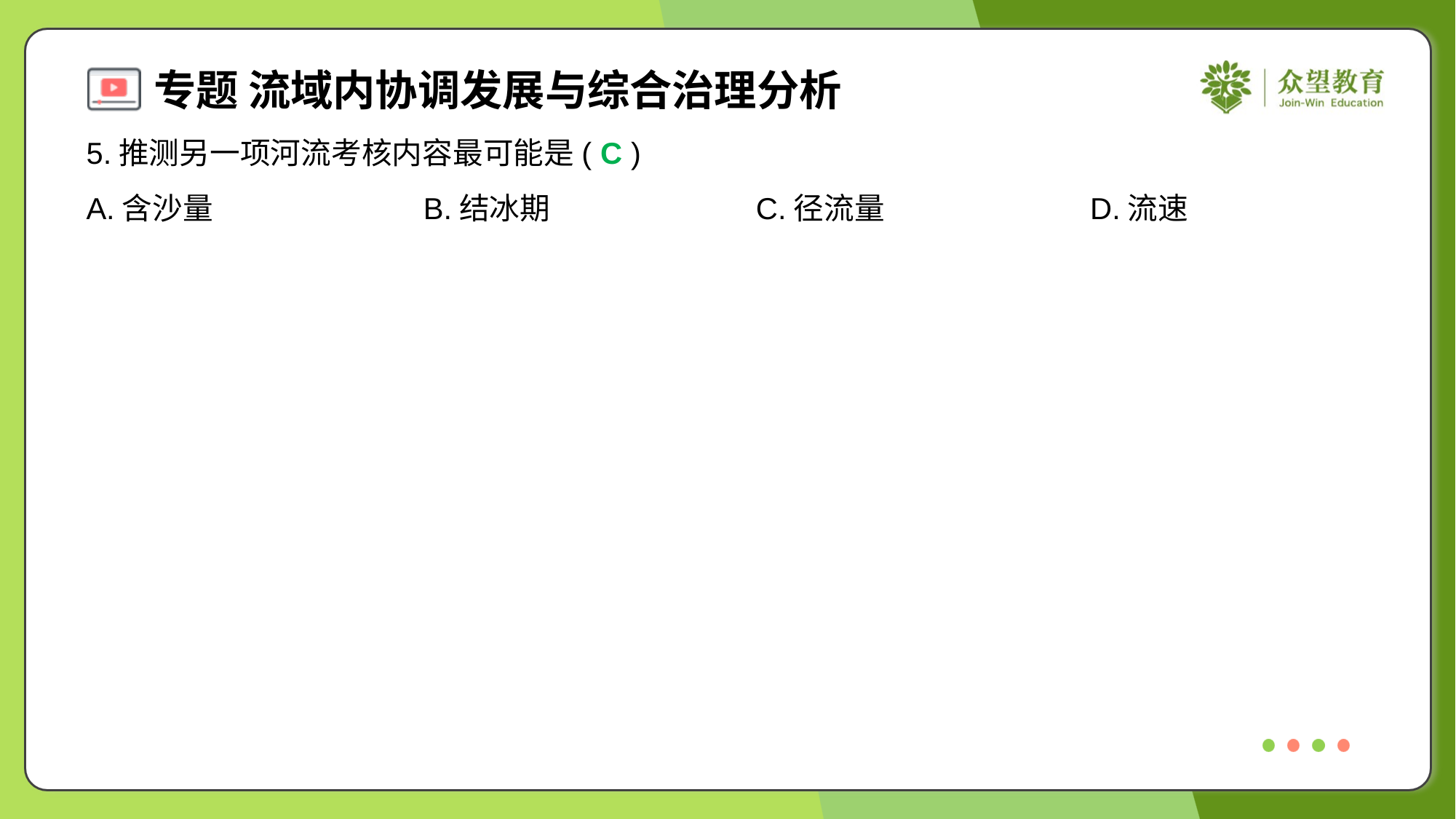

5.推测另一项河流考核内容最可能是(     )
C
A.含沙量	B.结冰期	C.径流量	D.流速